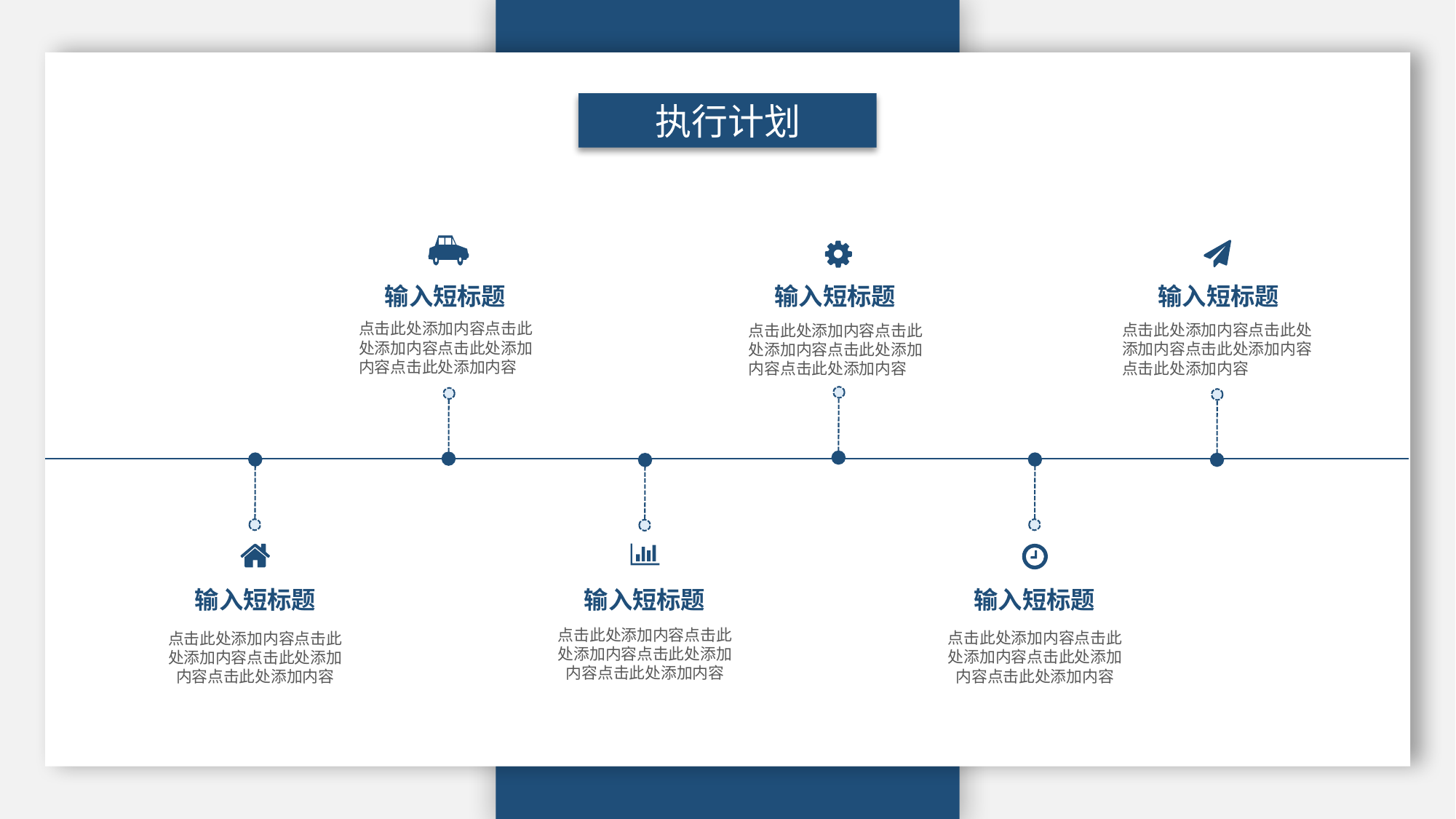

执行计划

输入短标题
输入短标题
输入短标题
点击此处添加内容点击此处添加内容点击此处添加内容点击此处添加内容
点击此处添加内容点击此处添加内容点击此处添加内容点击此处添加内容
点击此处添加内容点击此处添加内容点击此处添加内容点击此处添加内容

输入短标题
输入短标题
输入短标题
点击此处添加内容点击此处添加内容点击此处添加内容点击此处添加内容
点击此处添加内容点击此处添加内容点击此处添加内容点击此处添加内容
点击此处添加内容点击此处添加内容点击此处添加内容点击此处添加内容